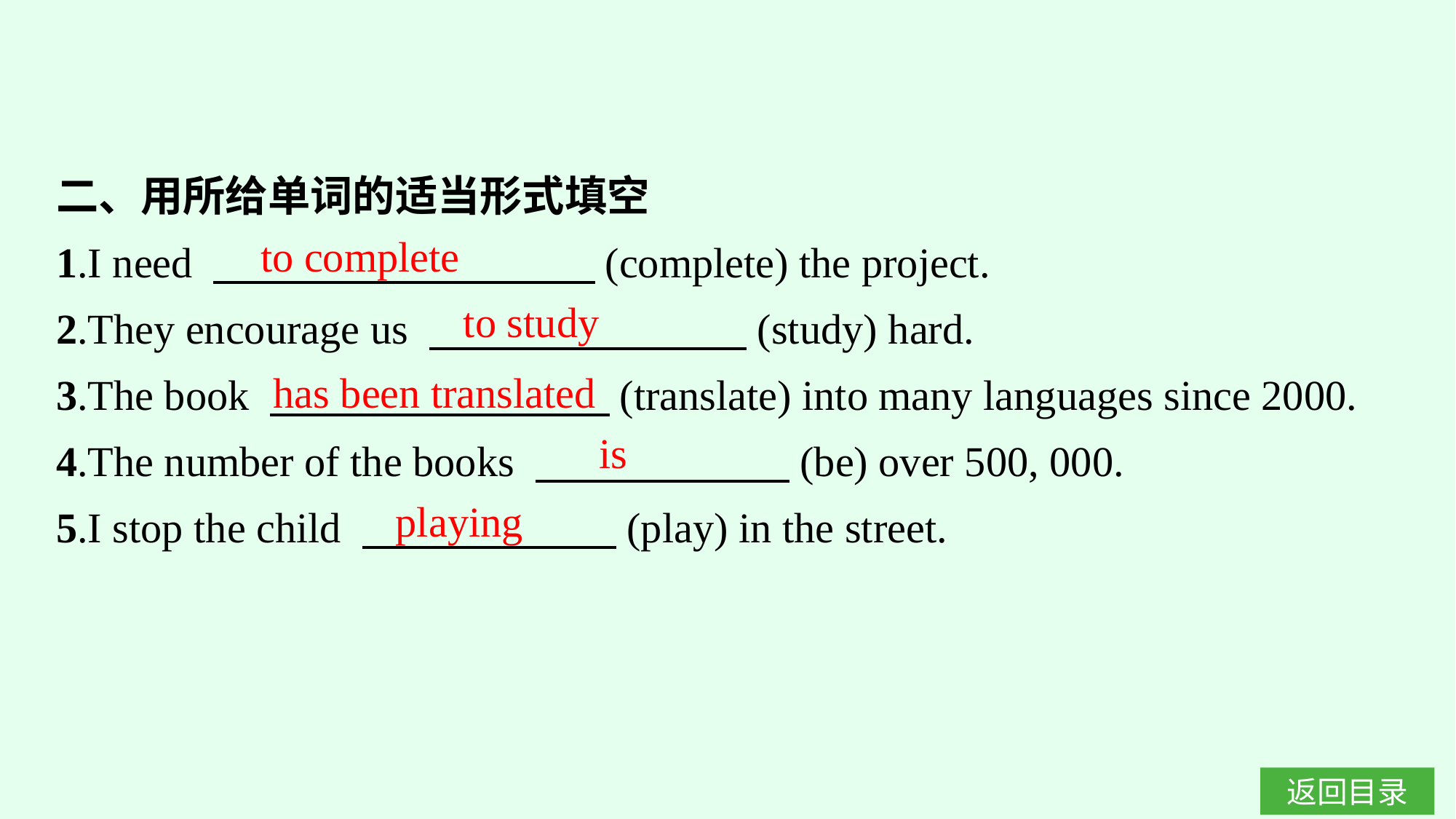

二、用所给单词的适当形式填空
1.I need 　　　　　　　　　(complete) the project.
2.They encourage us 　　　　　　　 (study) hard.
3.The book 　　　　　　　　(translate) into many languages since 2000.
4.The number of the books 　　　　　　(be) over 500, 000.
5.I stop the child 　　　　　　(play) in the street.
to complete
to study
has been translated
is
playing